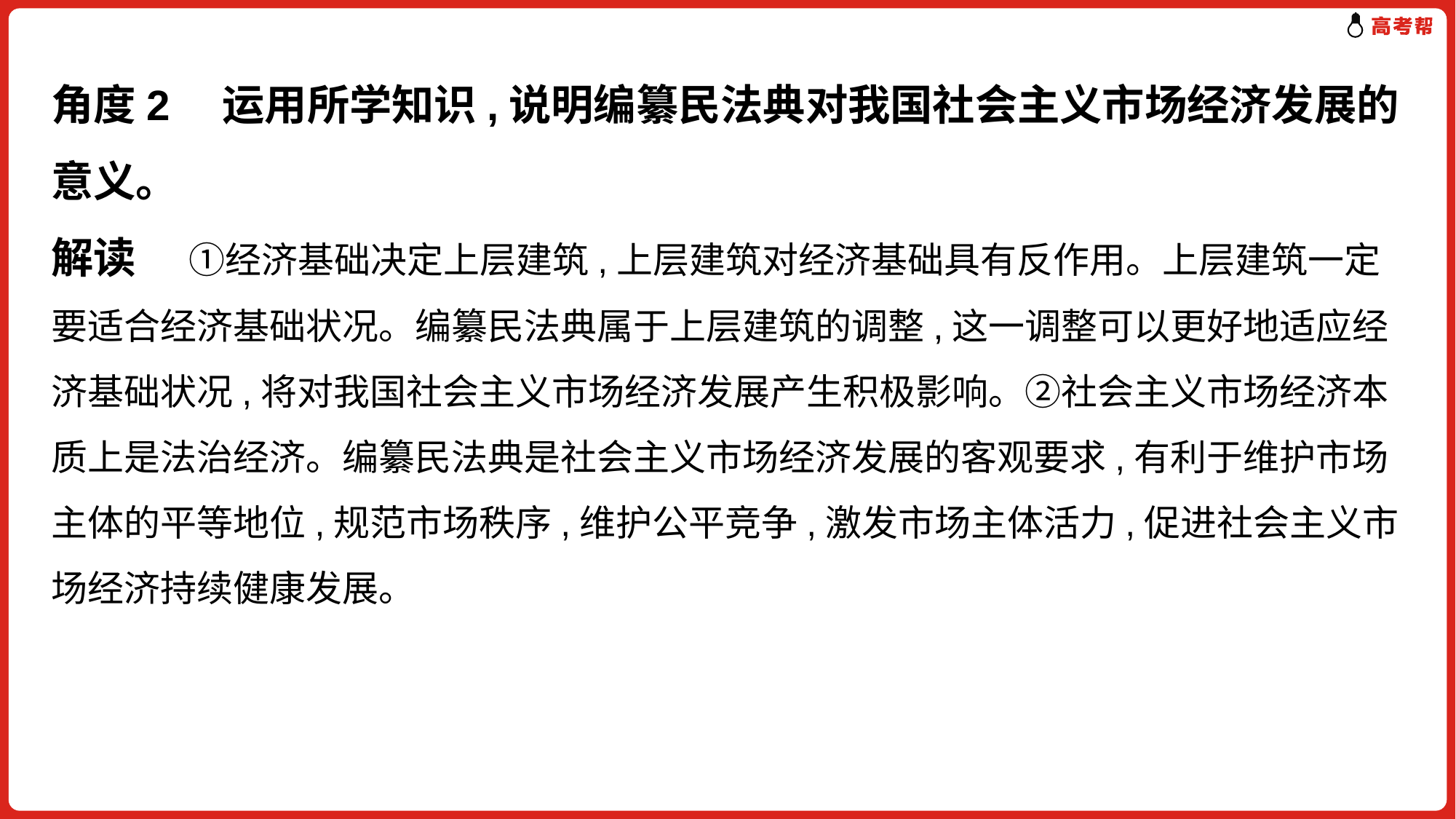

# 角度2　运用所学知识,说明编纂民法典对我国社会主义市场经济发展的意义。 解读　  ①经济基础决定上层建筑,上层建筑对经济基础具有反作用。上层建筑一定要适合经济基础状况。编纂民法典属于上层建筑的调整,这一调整可以更好地适应经济基础状况,将对我国社会主义市场经济发展产生积极影响。②社会主义市场经济本质上是法治经济。编纂民法典是社会主义市场经济发展的客观要求,有利于维护市场主体的平等地位,规范市场秩序,维护公平竞争,激发市场主体活力,促进社会主义市场经济持续健康发展。